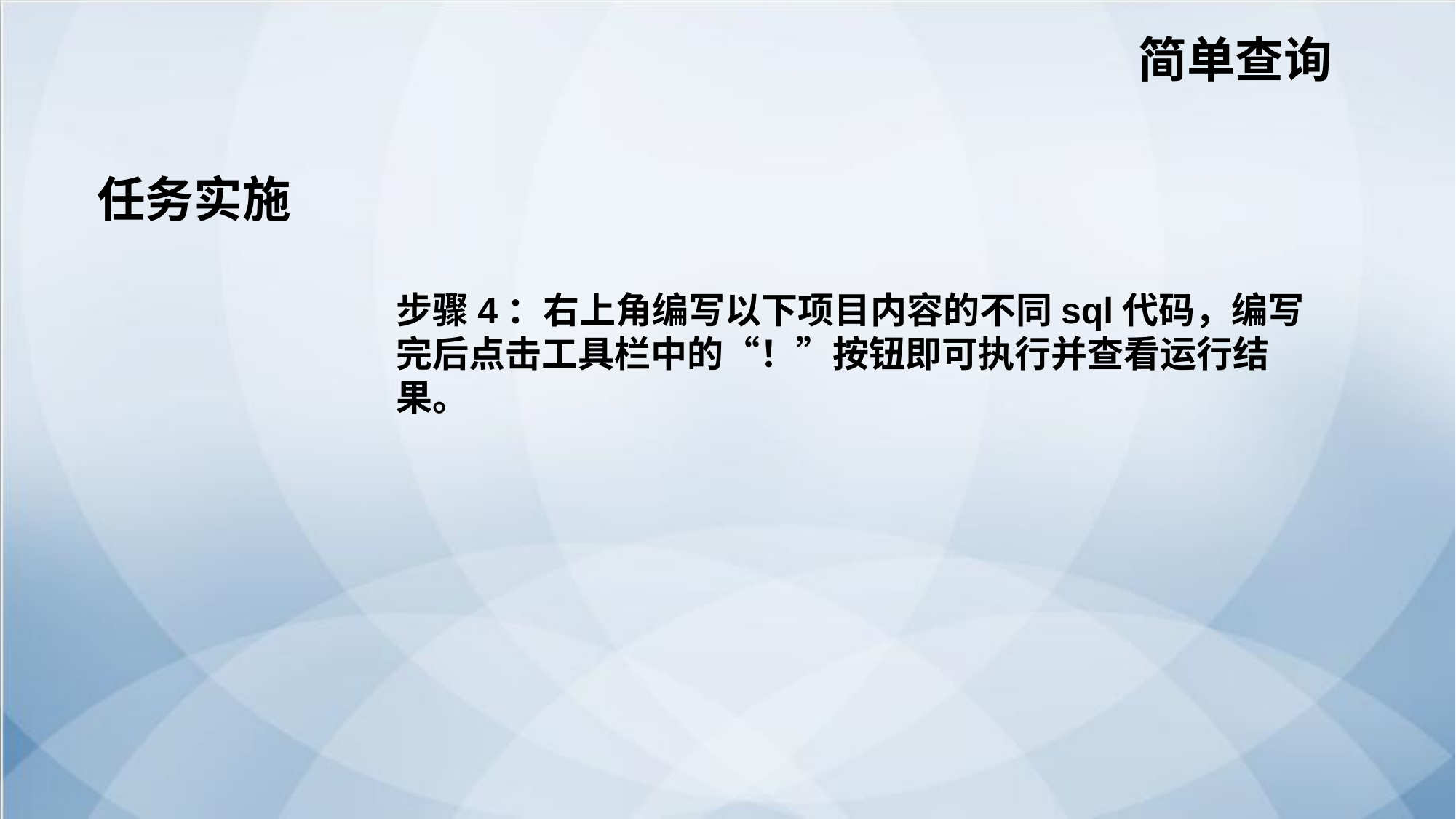

简单查询
任务实施

步骤4：右上角编写以下项目内容的不同sql代码，编写完后点击工具栏中的“！”按钮即可执行并查看运行结果。